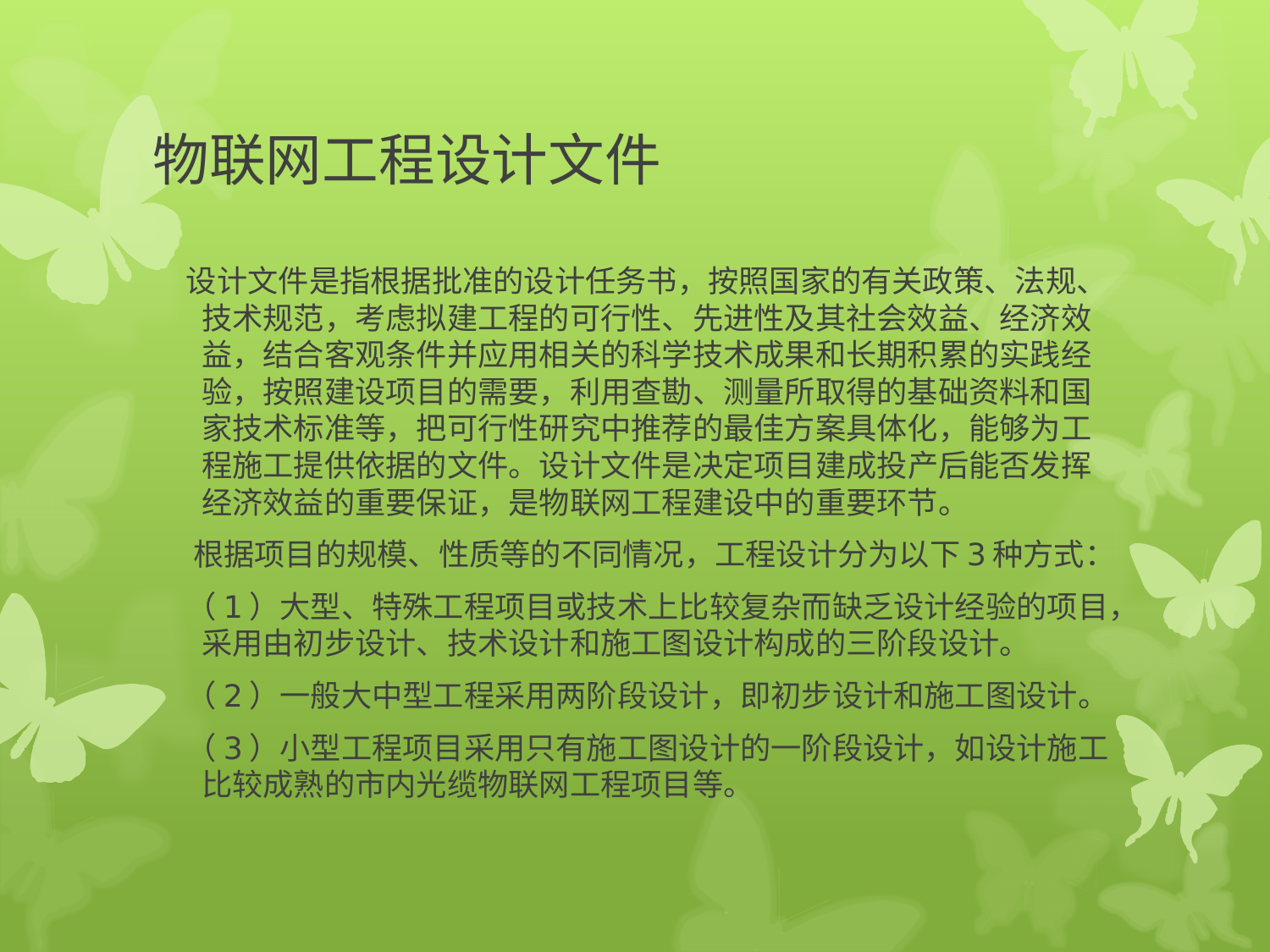

# 物联网工程设计文件
    设计文件是指根据批准的设计任务书，按照国家的有关政策、法规、技术规范，考虑拟建工程的可行性、先进性及其社会效益、经济效益，结合客观条件并应用相关的科学技术成果和长期积累的实践经验，按照建设项目的需要，利用查勘、测量所取得的基础资料和国家技术标准等，把可行性研究中推荐的最佳方案具体化，能够为工程施工提供依据的文件。设计文件是决定项目建成投产后能否发挥经济效益的重要保证，是物联网工程建设中的重要环节。
     根据项目的规模、性质等的不同情况，工程设计分为以下3种方式：
    （1）大型、特殊工程项目或技术上比较复杂而缺乏设计经验的项目，采用由初步设计、技术设计和施工图设计构成的三阶段设计。
    （2）一般大中型工程采用两阶段设计，即初步设计和施工图设计。
    （3）小型工程项目采用只有施工图设计的一阶段设计，如设计施工比较成熟的市内光缆物联网工程项目等。